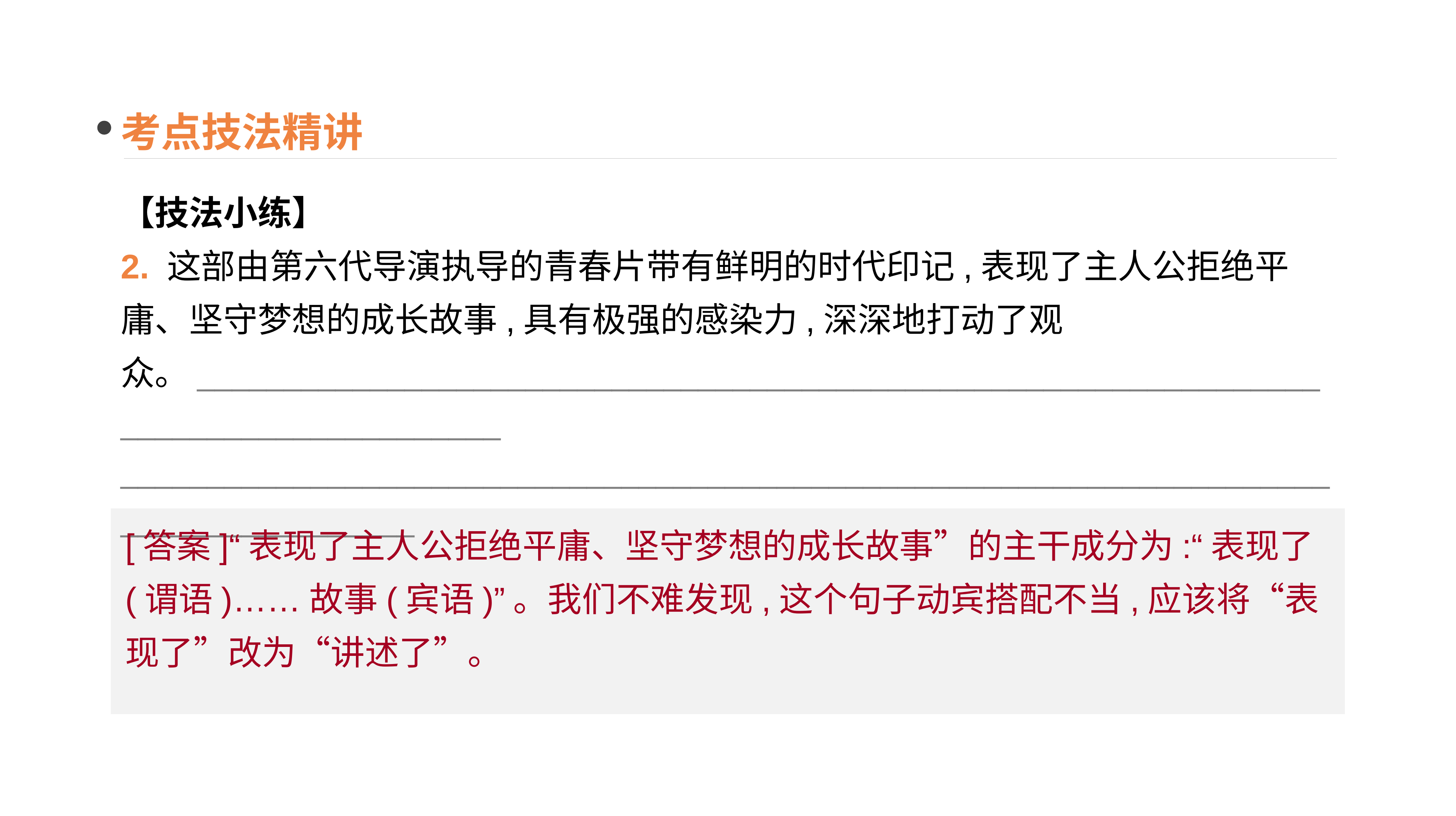

考点技法精讲

【技法小练】
2. 这部由第六代导演执导的青春片带有鲜明的时代印记,表现了主人公拒绝平庸、坚守梦想的成长故事,具有极强的感染力,深深地打动了观众。_______________________________________________________________________________________
_______________________________________________________________________________________

[答案]“表现了主人公拒绝平庸、坚守梦想的成长故事”的主干成分为:“表现了(谓语)……故事(宾语)”。我们不难发现,这个句子动宾搭配不当,应该将“表现了”改为“讲述了”。